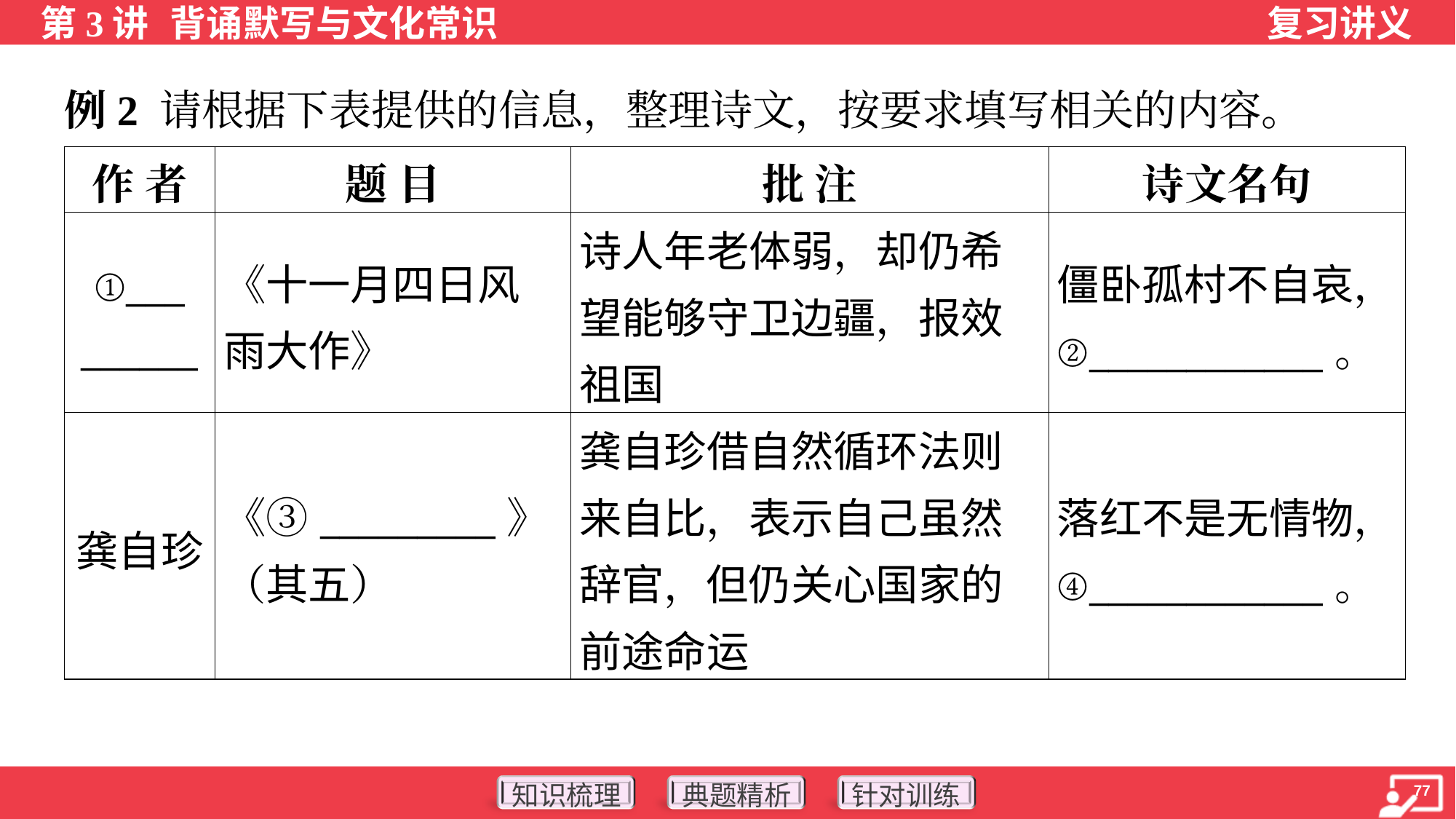

例2 请根据下表提供的信息，整理诗文，按要求填写相关的内容。
| 作 者 | 题 目 | 批 注 | 诗文名句 |
| --- | --- | --- | --- |
| ①\_\_\_ \_\_\_\_\_\_ | 《十一月四日风雨大作》 | 诗人年老体弱，却仍希望能够守卫边疆，报效祖国 | 僵卧孤村不自哀， ②\_\_\_\_\_\_\_\_\_\_\_\_。 |
| 龚自珍 | 《③\_\_\_\_\_\_\_\_\_》（其五） | 龚自珍借自然循环法则来自比，表示自己虽然辞官，但仍关心国家的前途命运 | 落红不是无情物， ④\_\_\_\_\_\_\_\_\_\_\_\_。 |